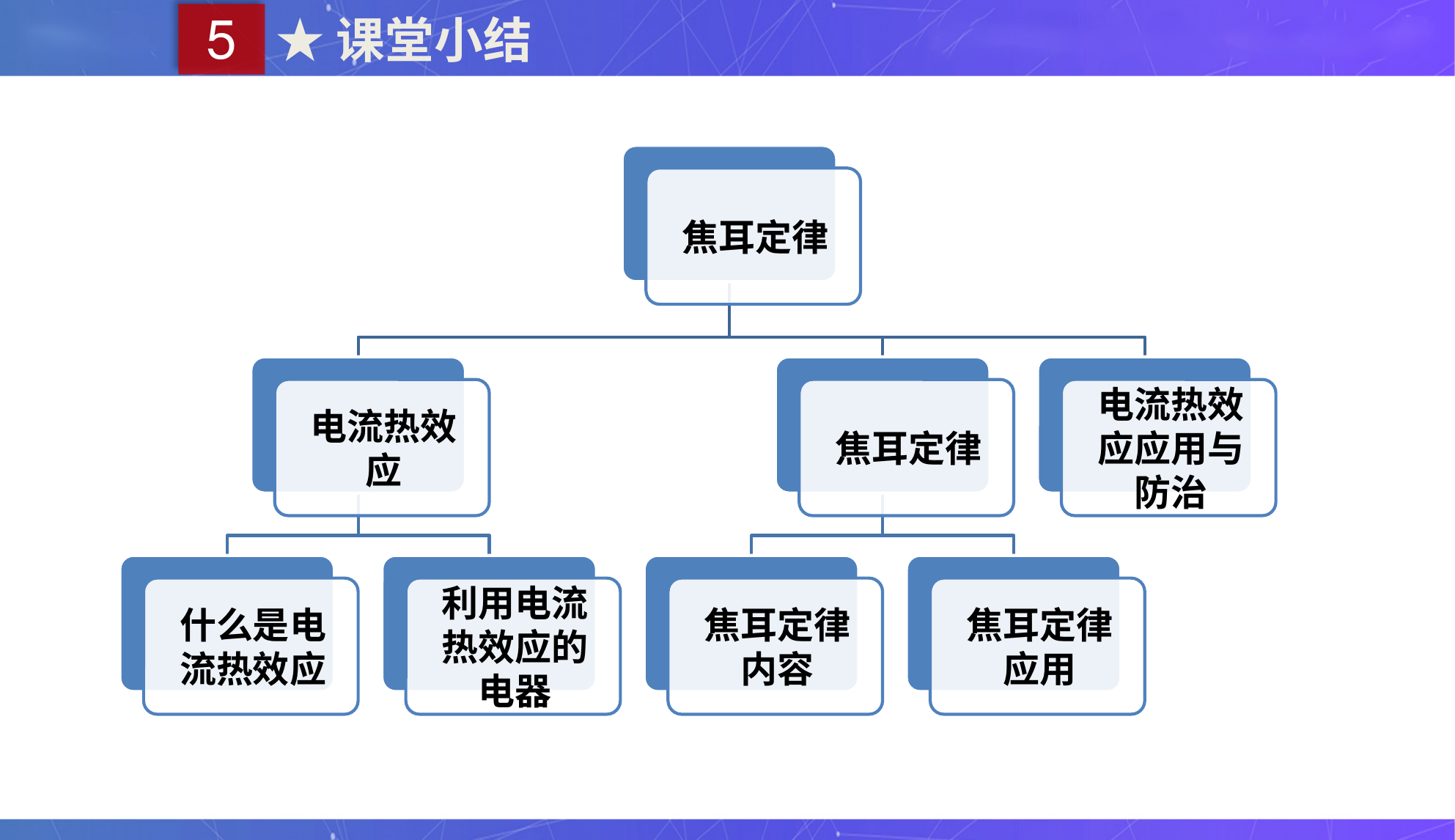

5
★课堂小结
焦耳定律
电流热效应
什么是电流热效应
利用电流热效应的电器
焦耳定律
焦耳定律内容
焦耳定律应用
电流热效应应用与防治